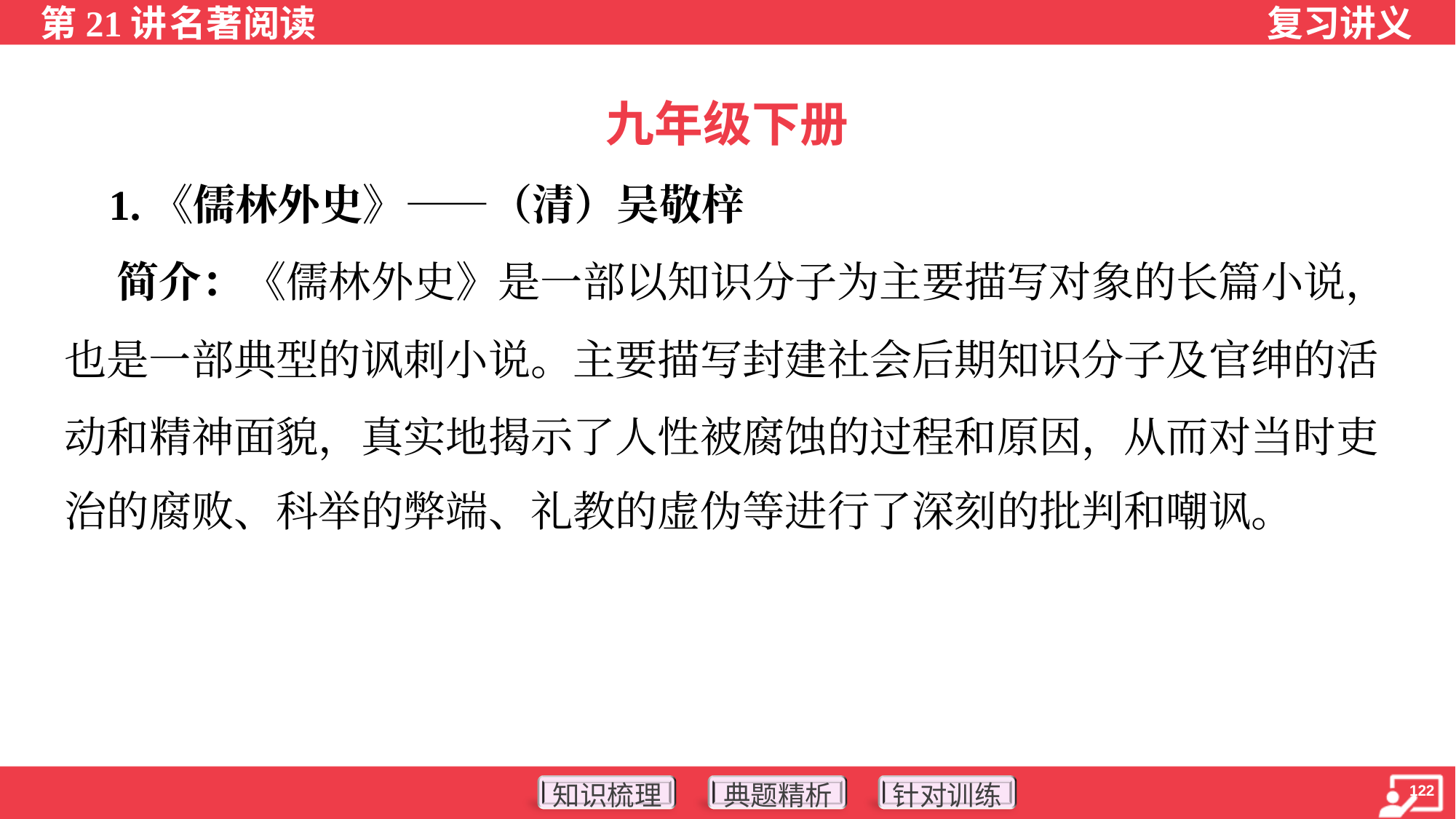

九年级下册
    1.《儒林外史》——（清）吴敬梓
    简介：《儒林外史》是一部以知识分子为主要描写对象的长篇小说，
也是一部典型的讽刺小说。主要描写封建社会后期知识分子及官绅的活
动和精神面貌，真实地揭示了人性被腐蚀的过程和原因，从而对当时吏
治的腐败、科举的弊端、礼教的虚伪等进行了深刻的批判和嘲讽。